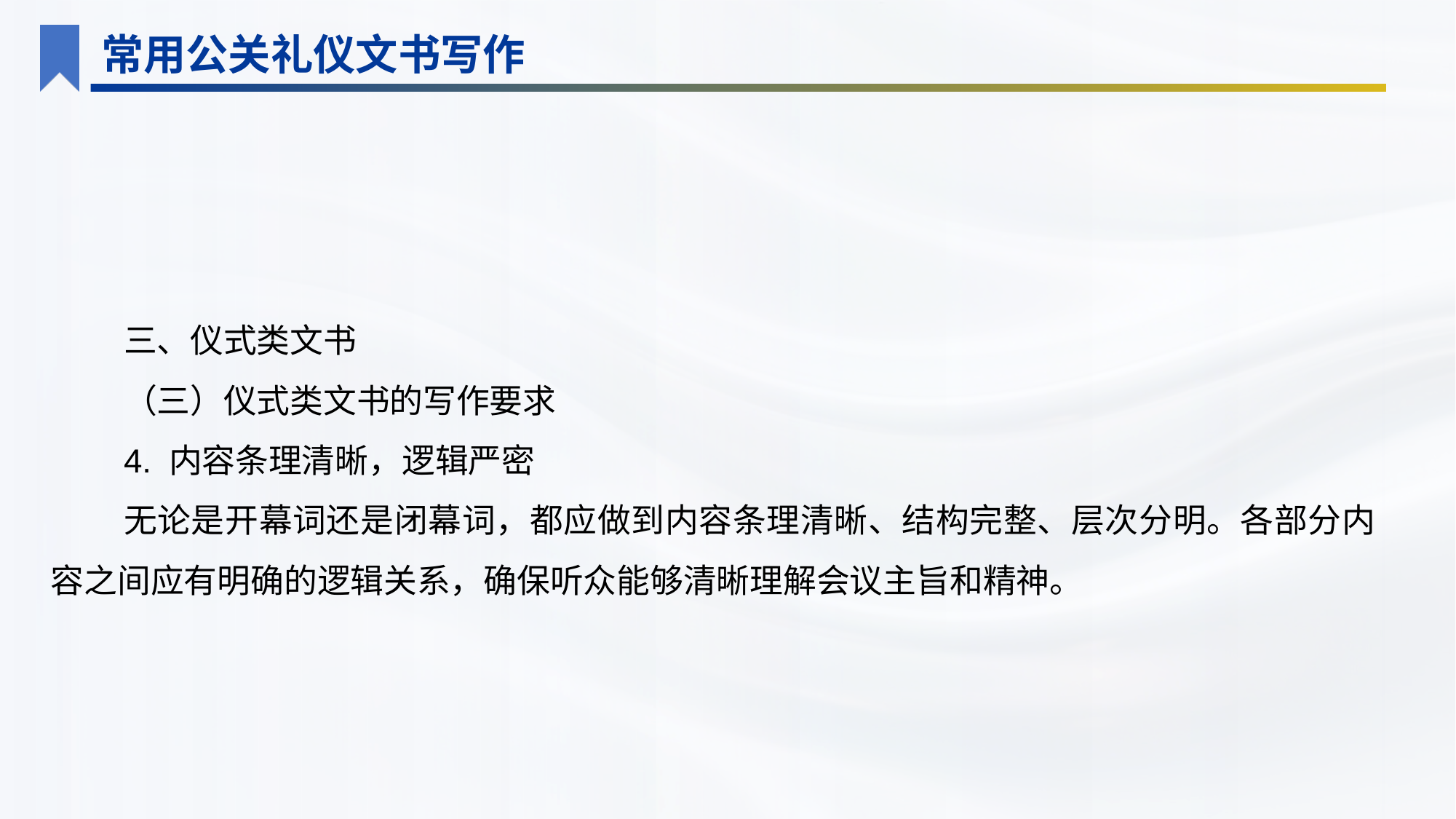

常用公关礼仪文书写作
三、仪式类文书
（三）仪式类文书的写作要求
4. 内容条理清晰，逻辑严密
无论是开幕词还是闭幕词，都应做到内容条理清晰、结构完整、层次分明。各部分内容之间应有明确的逻辑关系，确保听众能够清晰理解会议主旨和精神。